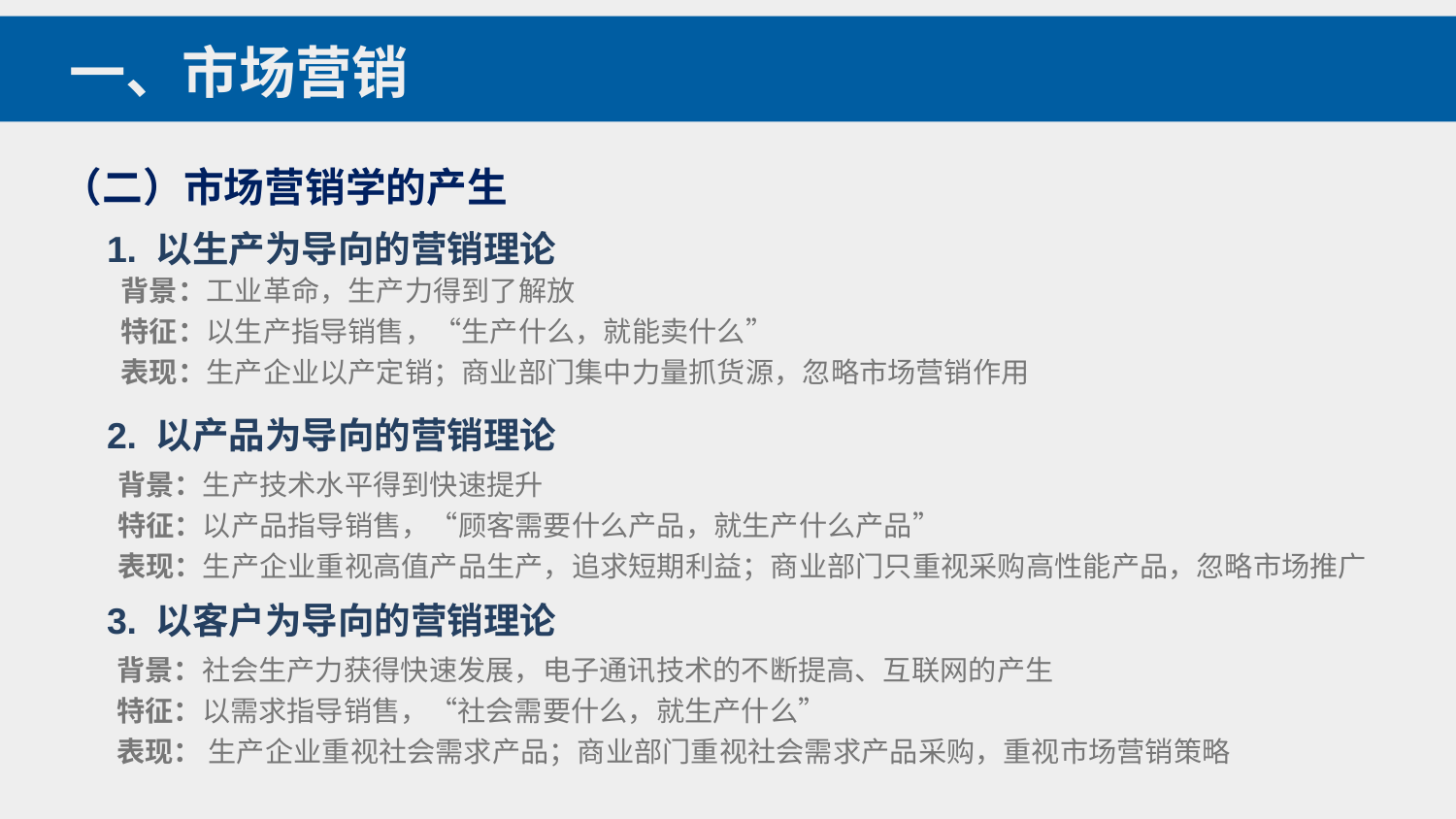

一、市场营销
（二）市场营销学的产生
1. 以生产为导向的营销理论
背景：工业革命，生产力得到了解放
特征：以生产指导销售，“生产什么，就能卖什么”
表现：生产企业以产定销；商业部门集中力量抓货源，忽略市场营销作用
2. 以产品为导向的营销理论
背景：生产技术水平得到快速提升
特征：以产品指导销售，“顾客需要什么产品，就生产什么产品”
表现：生产企业重视高值产品生产，追求短期利益；商业部门只重视采购高性能产品，忽略市场推广
3. 以客户为导向的营销理论
背景：社会生产力获得快速发展，电子通讯技术的不断提高、互联网的产生
特征：以需求指导销售，“社会需要什么，就生产什么”
表现： 生产企业重视社会需求产品；商业部门重视社会需求产品采购，重视市场营销策略